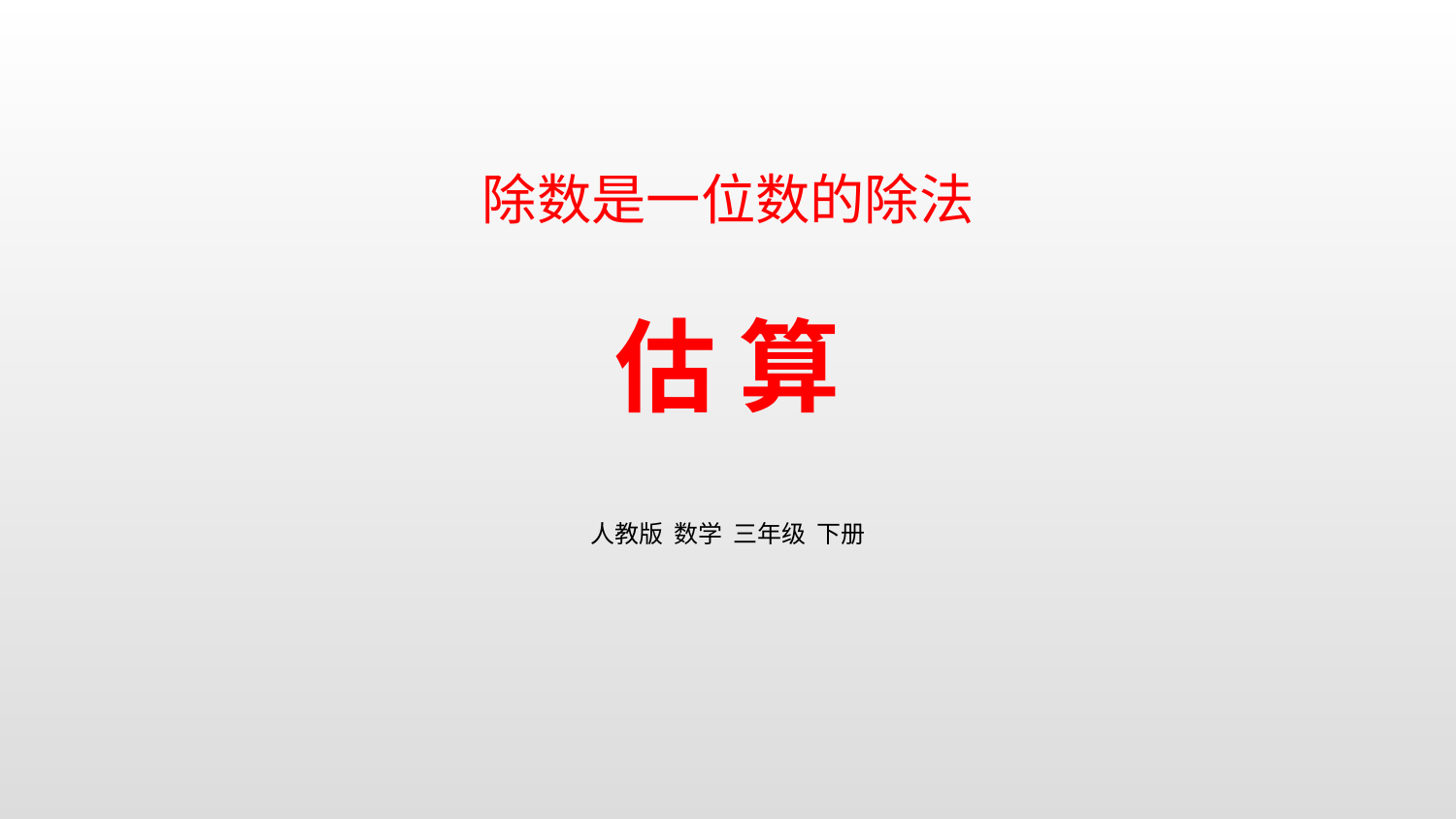

除数是一位数的除法
估 算
人教版  数学  三年级  下册